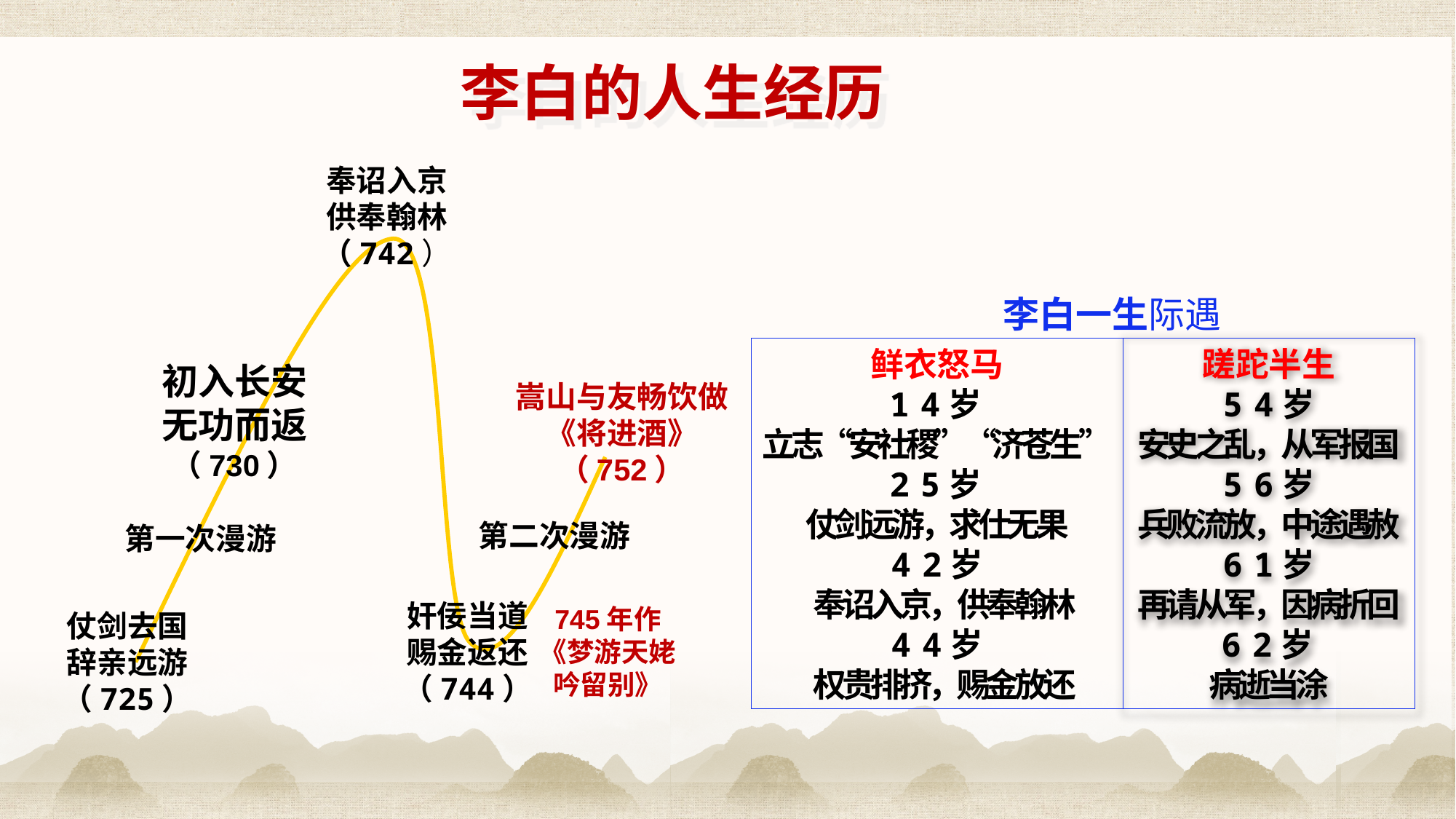

李白的人生经历
奉诏入京
供奉翰林
（742）

李白一生际遇
鲜衣怒马
1 4岁
立志“安社稷”“济苍生”
2 5岁
仗剑远游，求仕无果
4 2岁
 奉诏入京，供奉翰林
4 4岁
 权贵排挤，赐金放还
蹉跎半生
5 4岁
安史之乱，从军报国
5 6岁
兵败流放，中途遇赦
6 1岁
再请从军，因病折回
6 2岁
病逝当涂

嵩山与友畅饮做
《将进酒》
（752）
初入长安
无功而返
（730）
第二次漫游
第一次漫游
奸佞当道
赐金返还
（744）
745年作《梦游天姥吟留别》
仗剑去国
辞亲远游
（725）